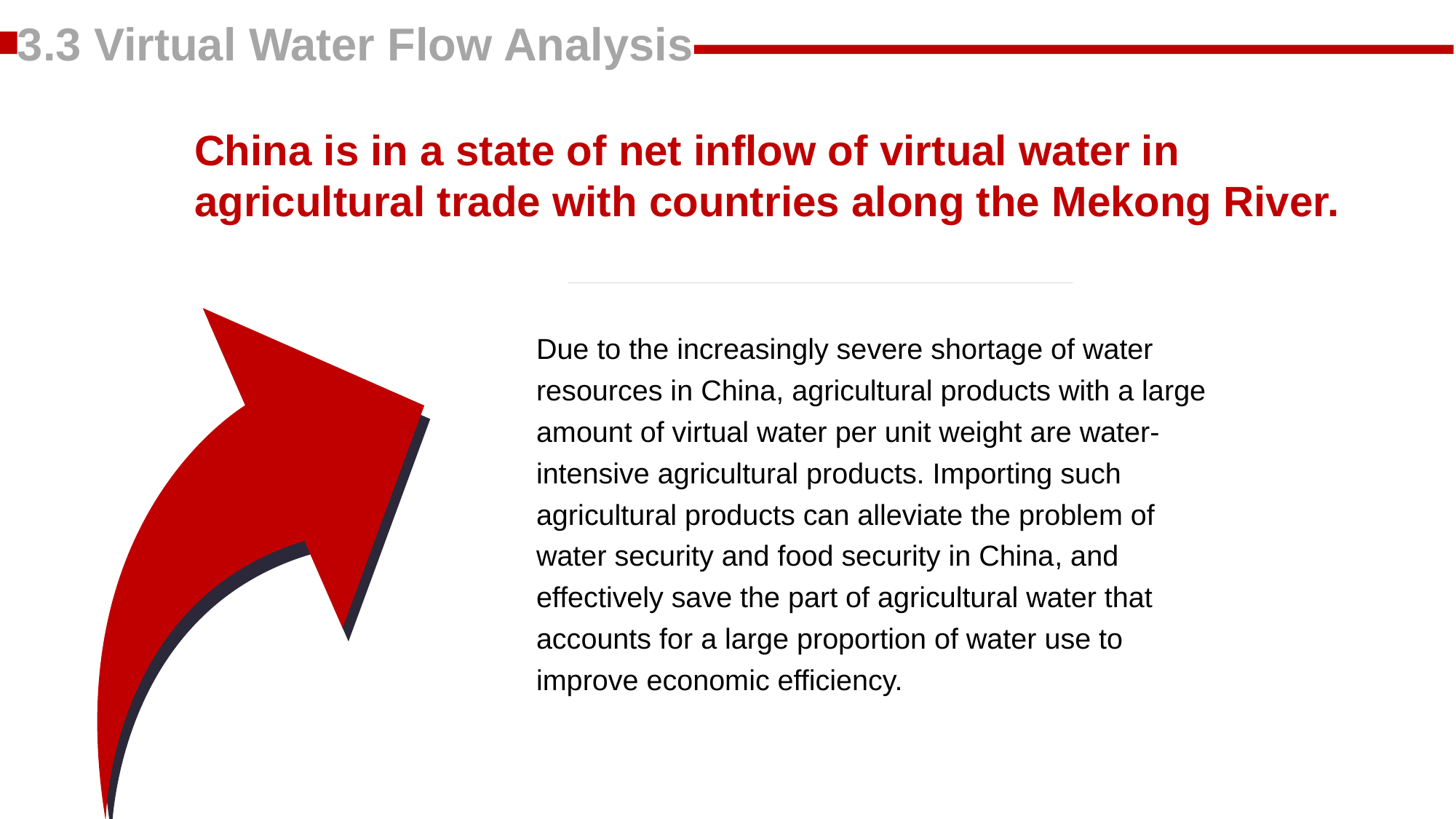

3.3 Virtual Water Flow Analysis

China is in a state of net inflow of virtual water in agricultural trade with countries along the Mekong River.
开放型经济遭遇双重竞争

Due to the increasingly severe shortage of water resources in China, agricultural products with a large amount of virtual water per unit weight are water-intensive agricultural products. Importing such agricultural products can alleviate the problem of water security and food security in China, and effectively save the part of agricultural water that accounts for a large proportion of water use to improve economic efficiency.